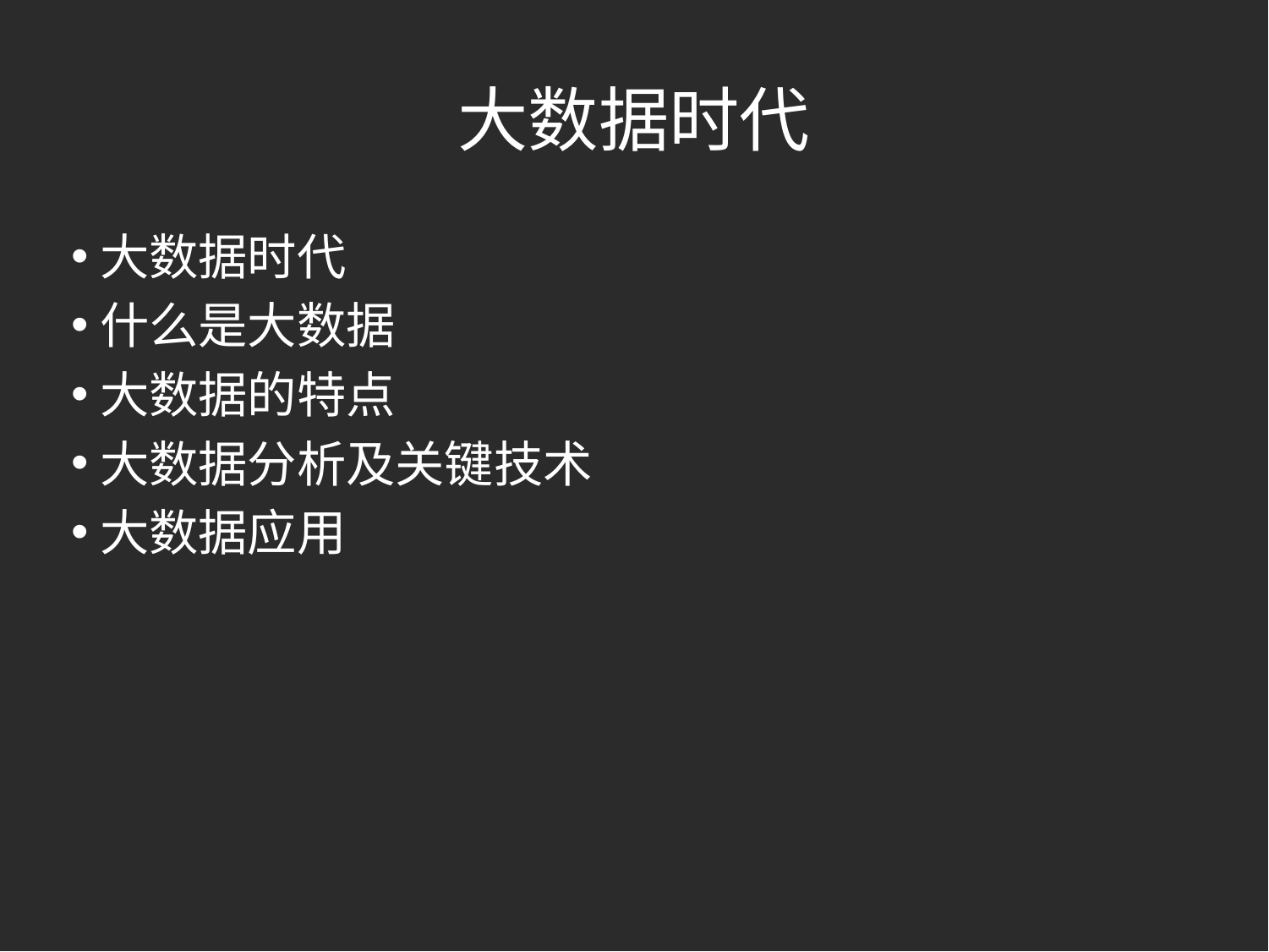

# 大数据时代
大数据时代
什么是大数据
大数据的特点
大数据分析及关键技术
大数据应用